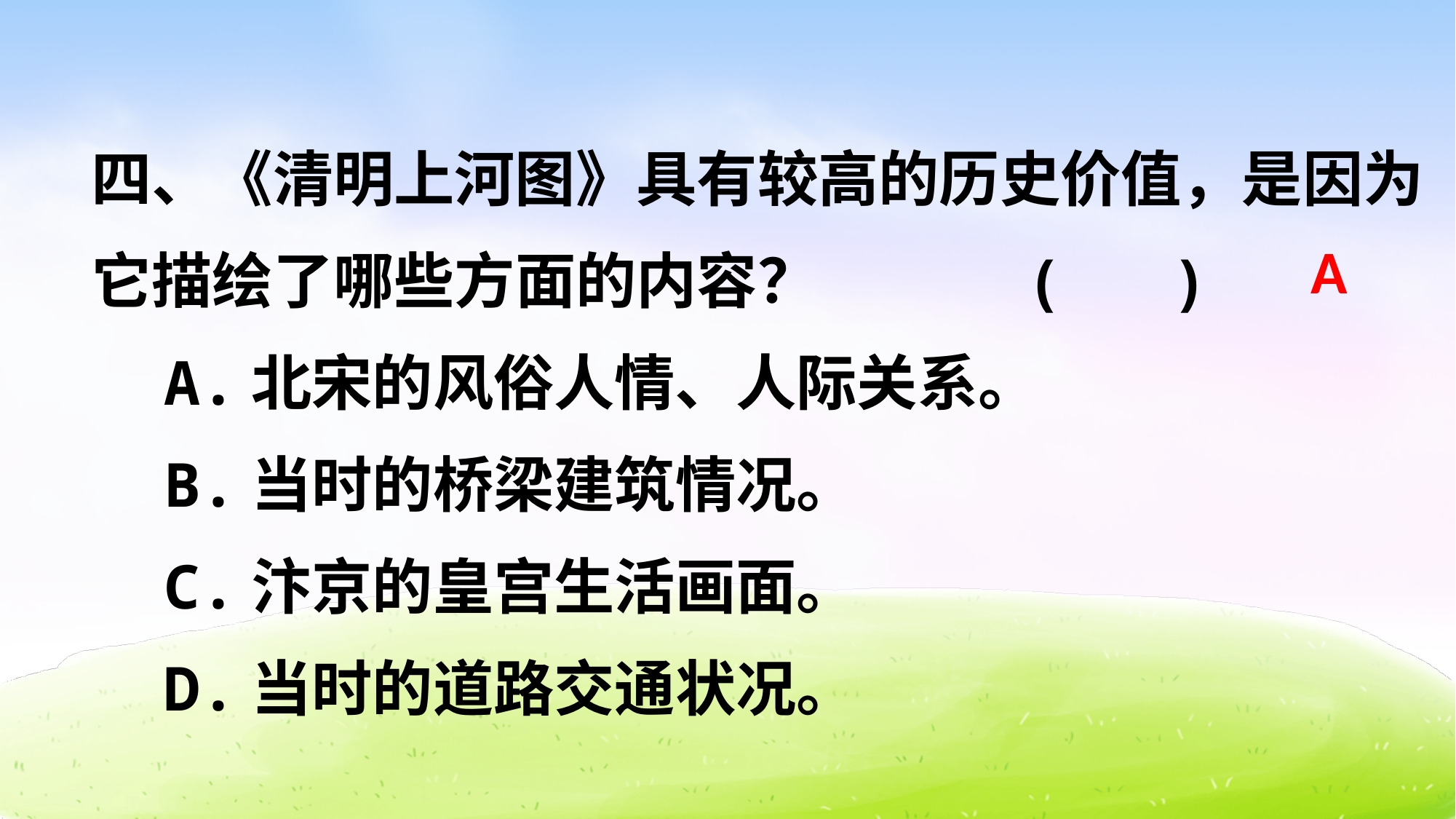

四、《清明上河图》具有较高的历史价值，是因为它描绘了哪些方面的内容？              (   )
  A.北宋的风俗人情、人际关系。
  B.当时的桥梁建筑情况。
  C.汴京的皇宫生活画面。
  D.当时的道路交通状况。
A